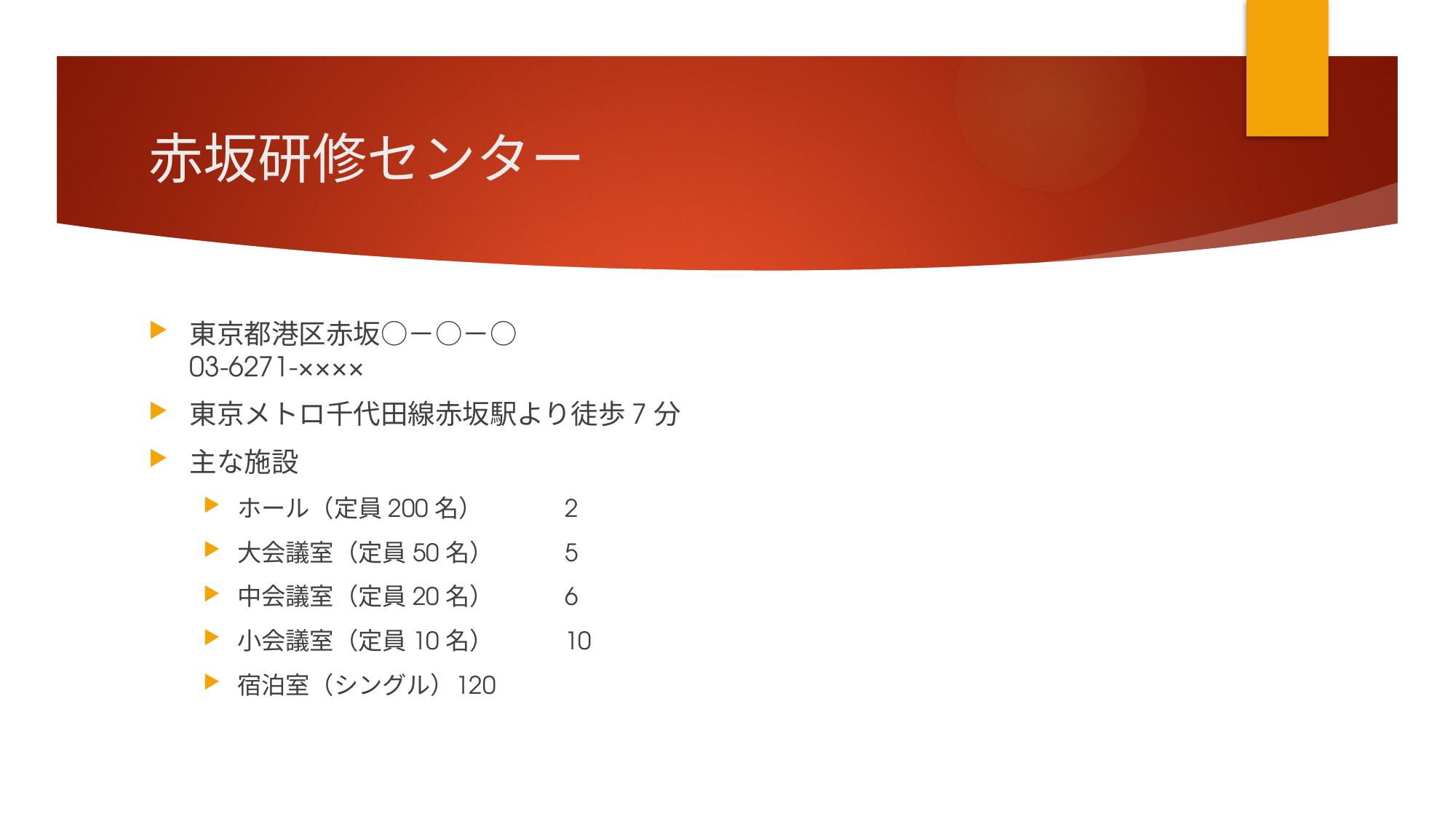

# 赤坂研修センター
東京都港区赤坂○－○－○
03-6271-××××
東京メトロ千代田線赤坂駅より徒歩7分
主な施設
ホール（定員200名）	2
大会議室（定員50名）	5
中会議室（定員20名）	6
小会議室（定員10名）	10
宿泊室（シングル）	120